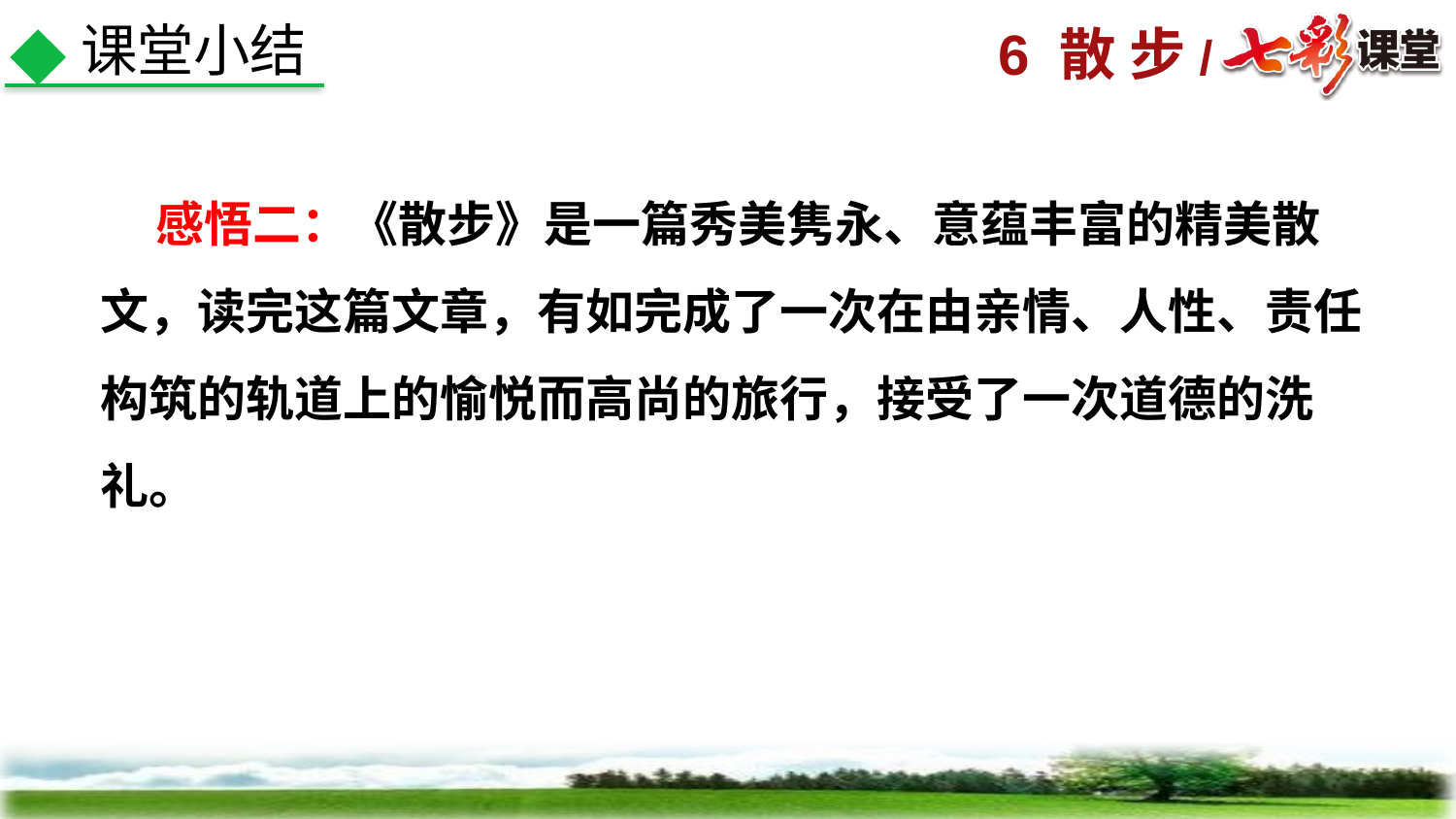

课堂小结

    感悟二：《散步》是一篇秀美隽永、意蕴丰富的精美散文，读完这篇文章，有如完成了一次在由亲情、人性、责任构筑的轨道上的愉悦而高尚的旅行，接受了一次道德的洗礼。